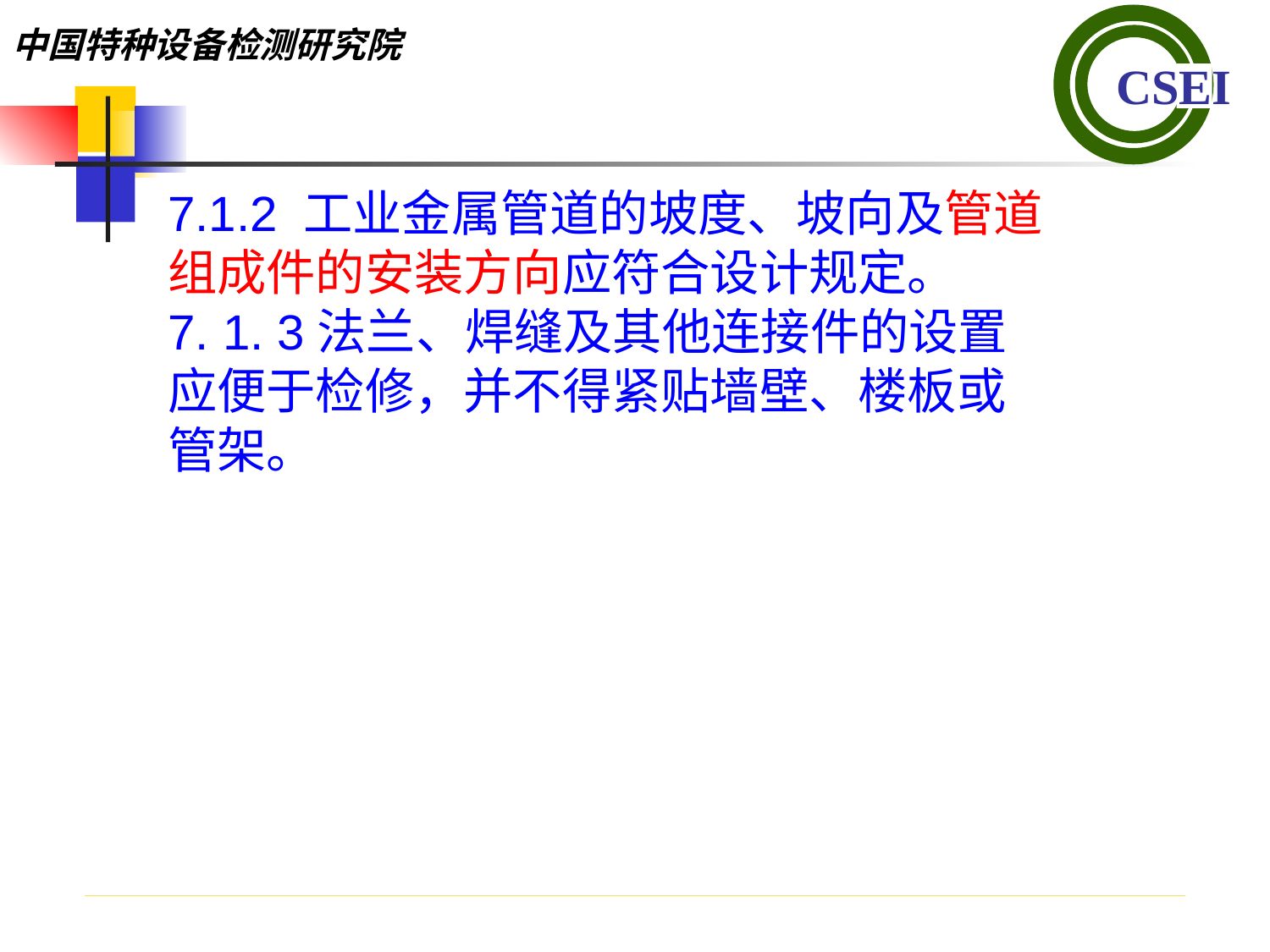

7.1.2 工业金属管道的坡度、坡向及管道组成件的安装方向应符合设计规定。
7. 1. 3法兰、焊缝及其他连接件的设置应便于检修，并不得紧贴墙壁、楼板或管架。